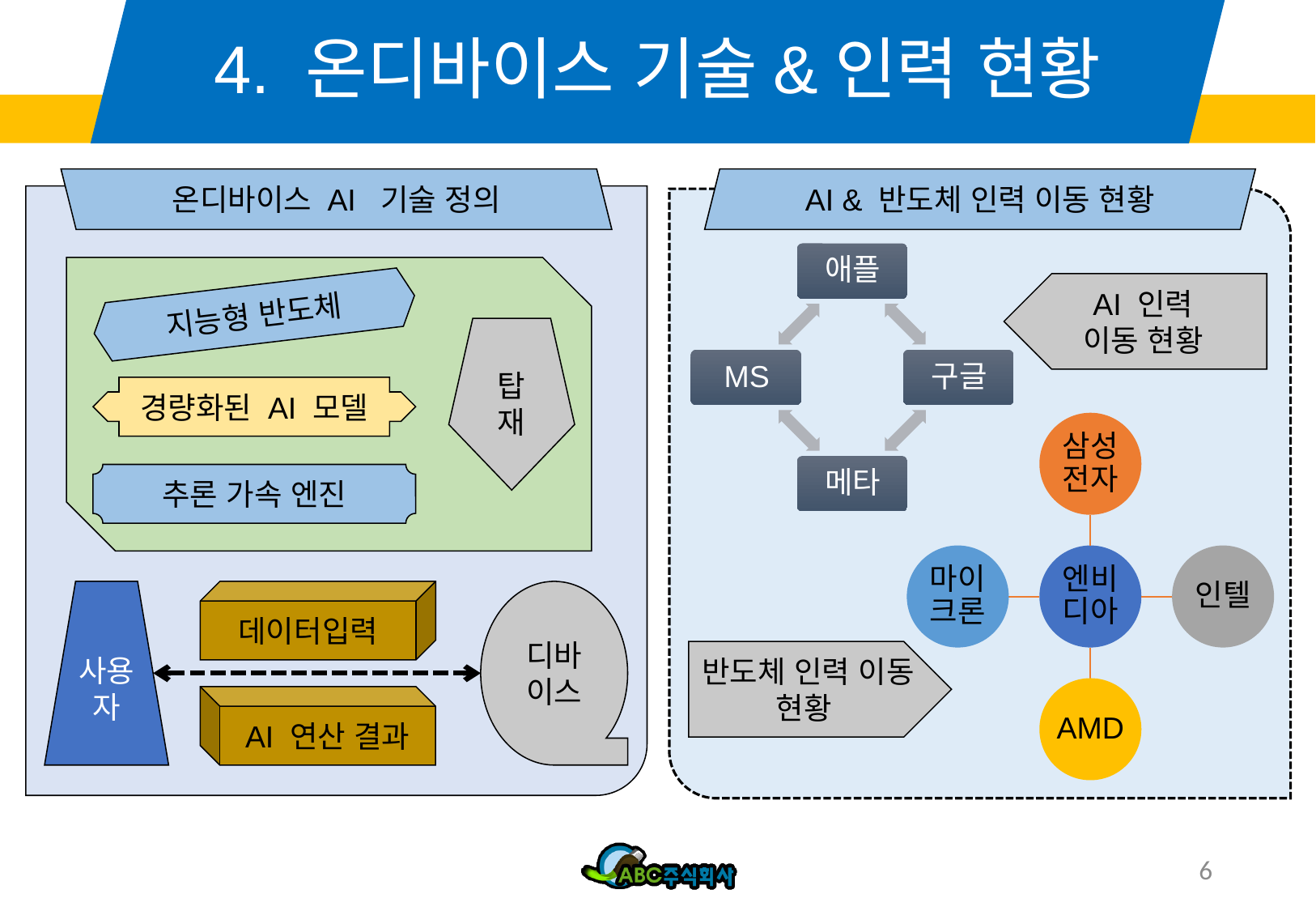

# 4. 온디바이스 기술&인력 현황
온디바이스 AI  기술 정의
AI & 반도체 인력 이동 현황

애플

구글

메타

MS

AI 인력
이동 현황
지능형 반도체

탑재
경량화된 AI 모델
엔비디아

삼성전자

인텔

AMD

마이크론
추론 가속 엔진
사용자
디바이스
데이터입력
반도체 인력 이동 현황
AI 연산 결과
6